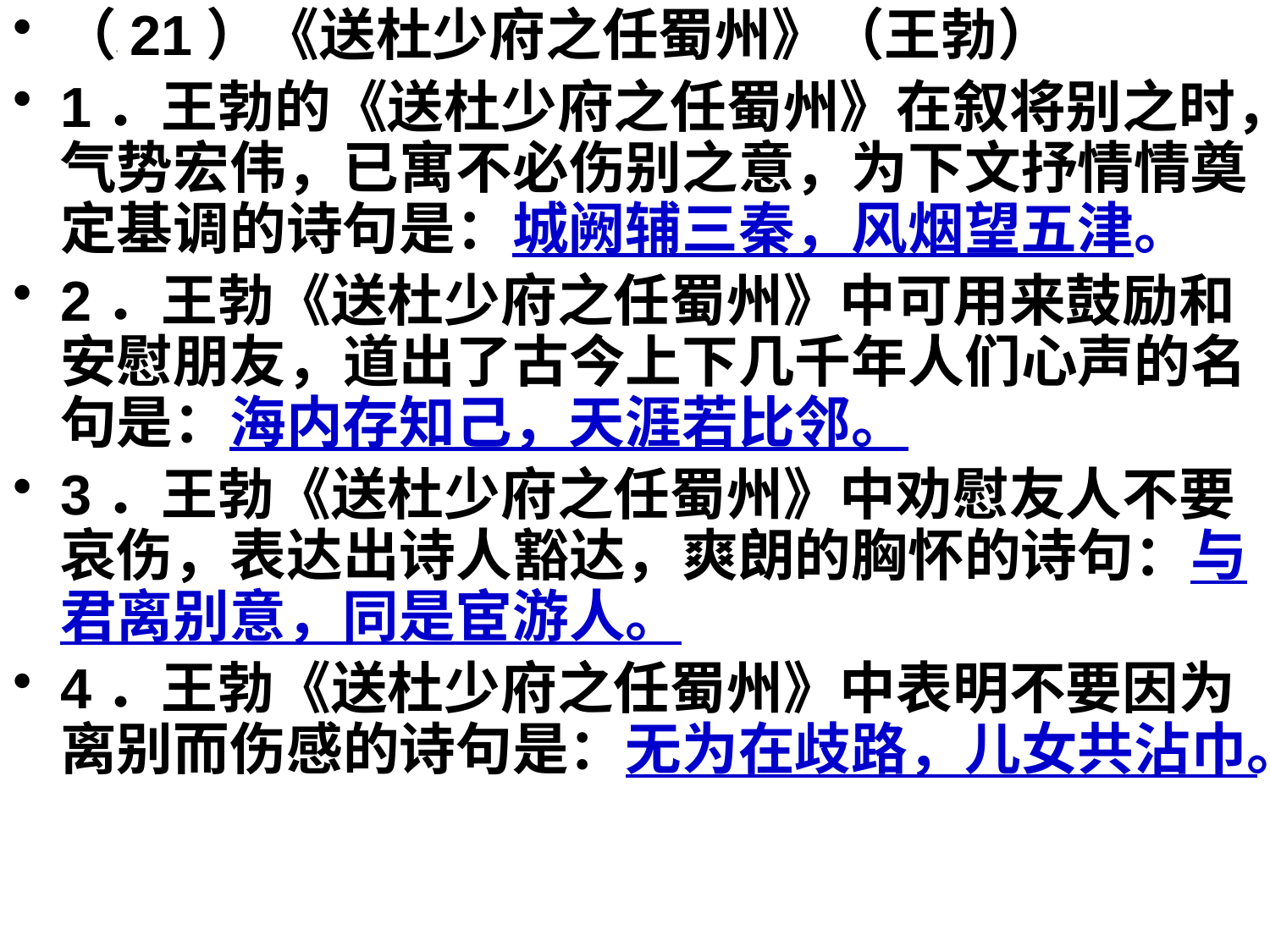

（21）《送杜少府之任蜀州》（王勃）
1．王勃的《送杜少府之任蜀州》在叙将别之时，气势宏伟，已寓不必伤别之意，为下文抒情情奠定基调的诗句是：城阙辅三秦，风烟望五津。
2．王勃《送杜少府之任蜀州》中可用来鼓励和安慰朋友，道出了古今上下几千年人们心声的名句是：海内存知己，天涯若比邻。
3．王勃《送杜少府之任蜀州》中劝慰友人不要哀伤，表达出诗人豁达，爽朗的胸怀的诗句：与君离别意，同是宦游人。
4．王勃《送杜少府之任蜀州》中表明不要因为离别而伤感的诗句是：无为在歧路，儿女共沾巾。
#